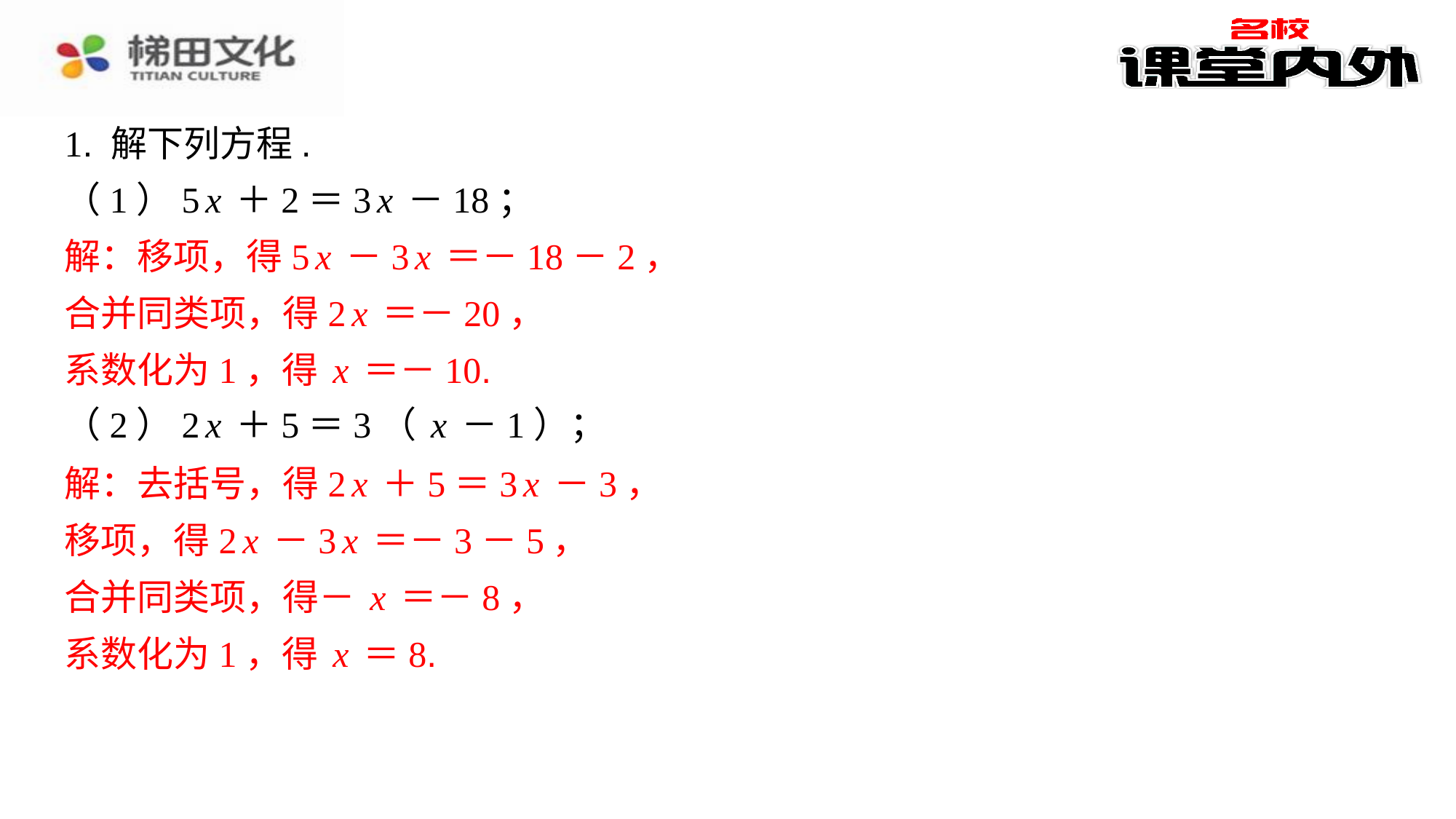

1. 解下列方程.
（1）5x＋2＝3x－18；
解：移项，得5x－3x＝－18－2，
合并同类项，得2x＝－20，
系数化为1，得x＝－10.
（2）2x＋5＝3（x－1）；
解：去括号，得2x＋5＝3x－3，
移项，得2x－3x＝－3－5，
合并同类项，得－x＝－8，
系数化为1，得x＝8.
解：移项，得5x－3x＝－18－2，
合并同类项，得2x＝－20，
系数化为1，得x＝－10.
解：去括号，得2x＋5＝3x－3，
移项，得2x－3x＝－3－5，
合并同类项，得－x＝－8，
系数化为1，得x＝8.